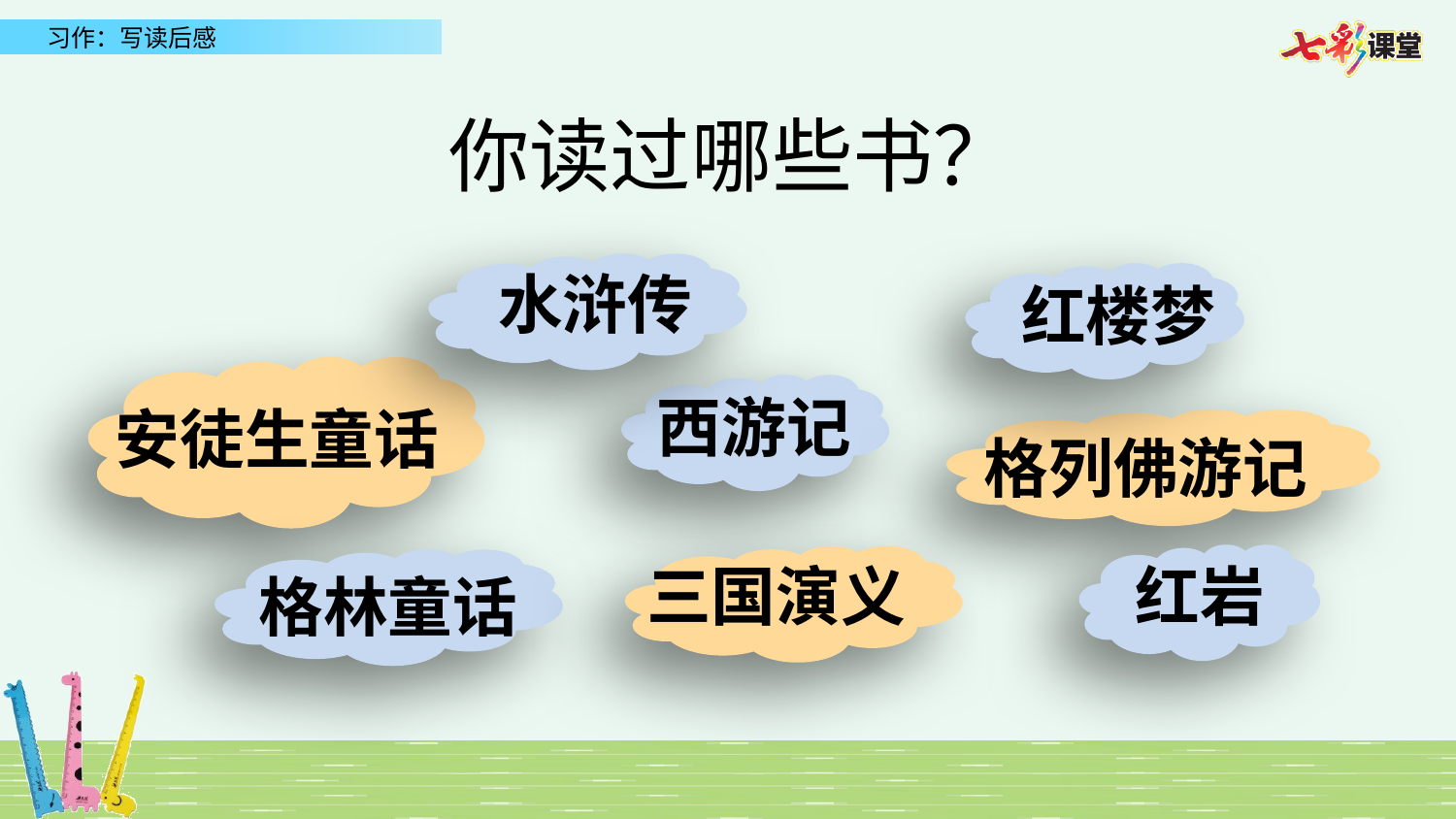

你读过哪些书？

水浒传

 红楼梦

安徒生童话

西游记

格列佛游记

 红岩

三国演义

格林童话